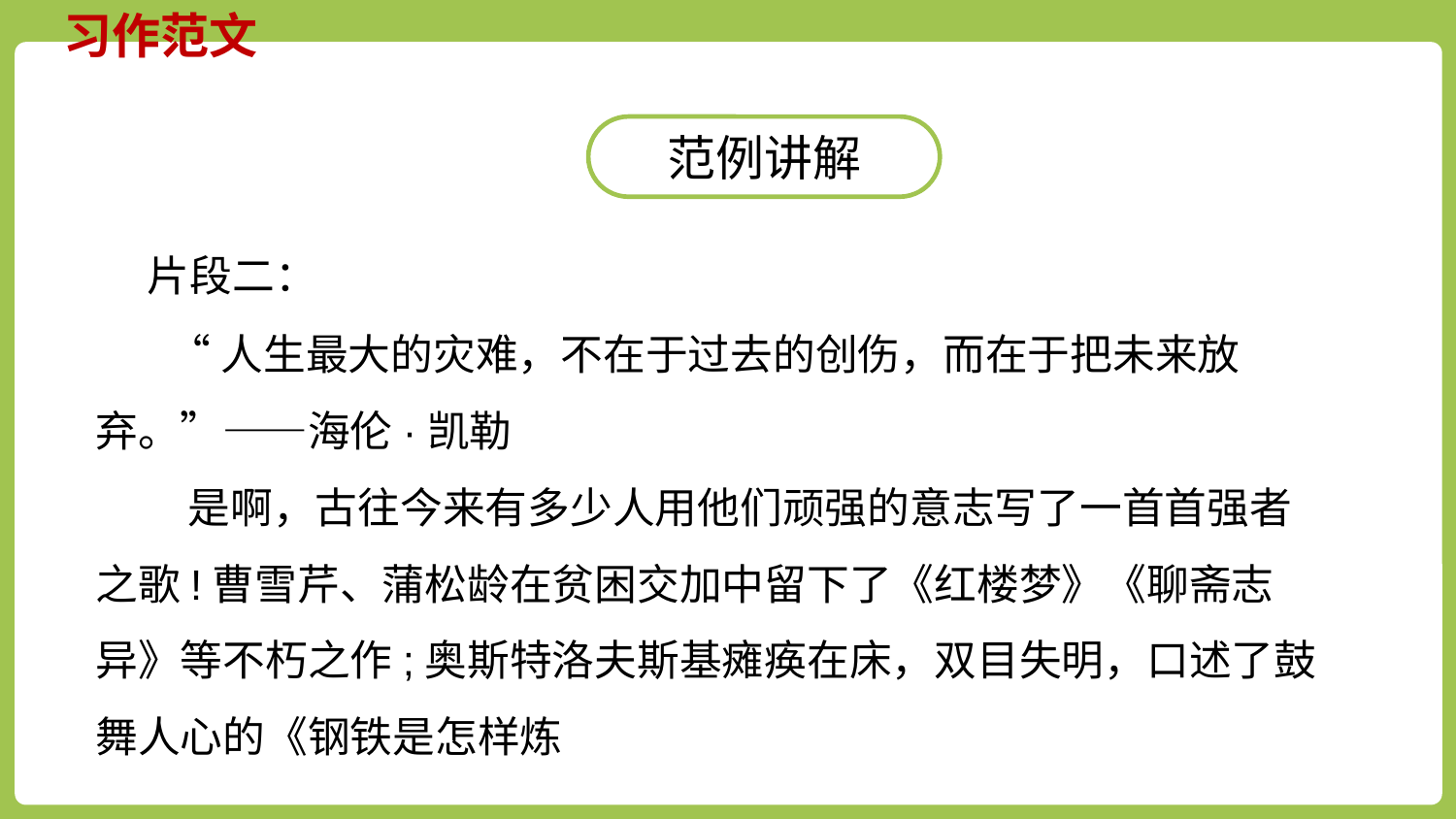

习作范文
范例讲解
片段二：
“人生最大的灾难，不在于过去的创伤，而在于把未来放弃。”——海伦·凯勒
 是啊，古往今来有多少人用他们顽强的意志写了一首首强者之歌!曹雪芹、蒲松龄在贫困交加中留下了《红楼梦》《聊斋志异》等不朽之作;奥斯特洛夫斯基瘫痪在床，双目失明，口述了鼓舞人心的《钢铁是怎样炼